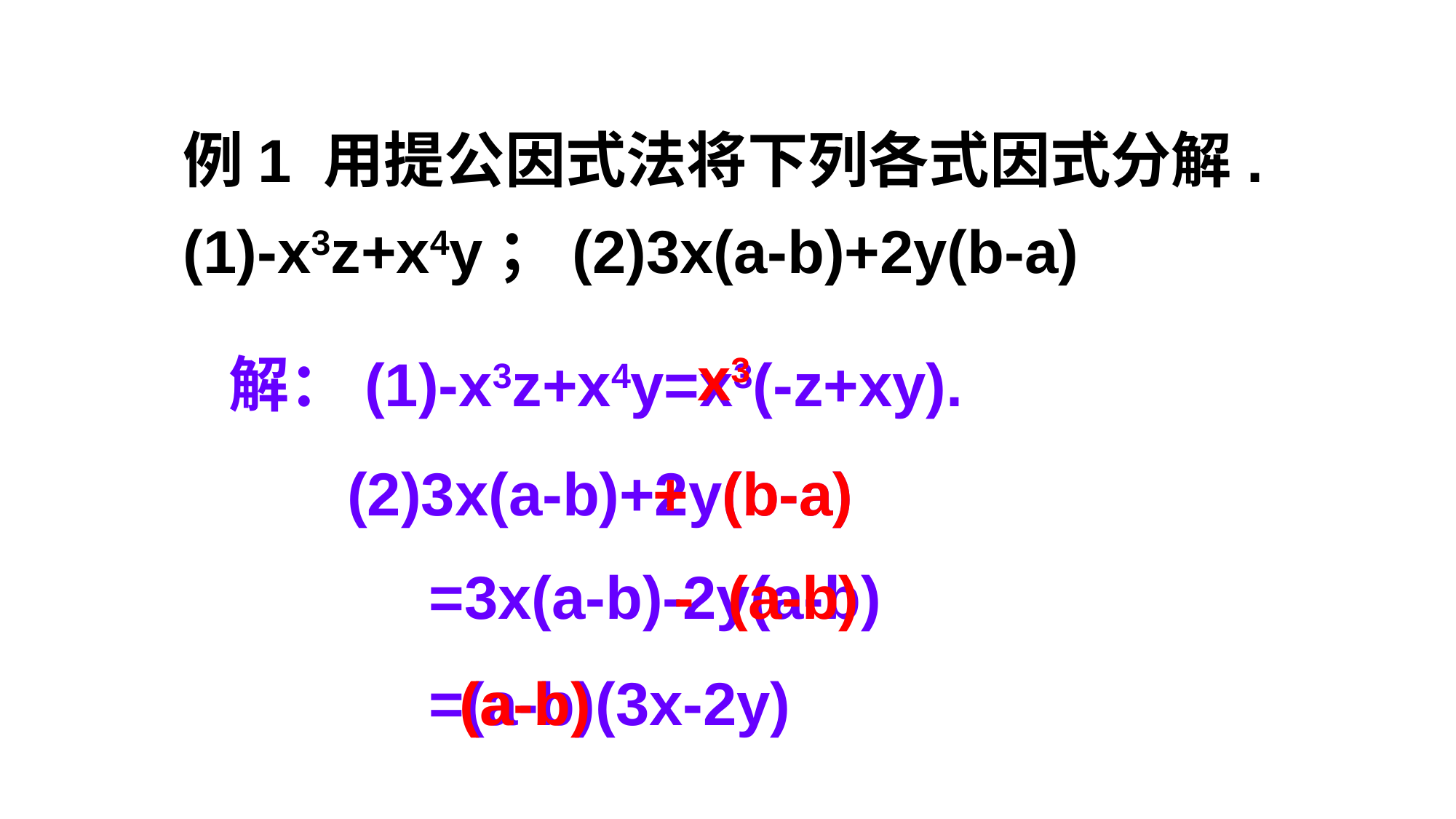

例1 用提公因式法将下列各式因式分解.
(1)-x3z+x4y；(2)3x(a-b)+2y(b-a)
解：(1)-x3z+x4y=x3(-z+xy).
x3
(2)3x(a-b)+2y(b-a)
+  (b-a)
-  (a-b)
=3x(a-b)-2y(a-b)
=(a-b)(3x-2y)
(a-b)